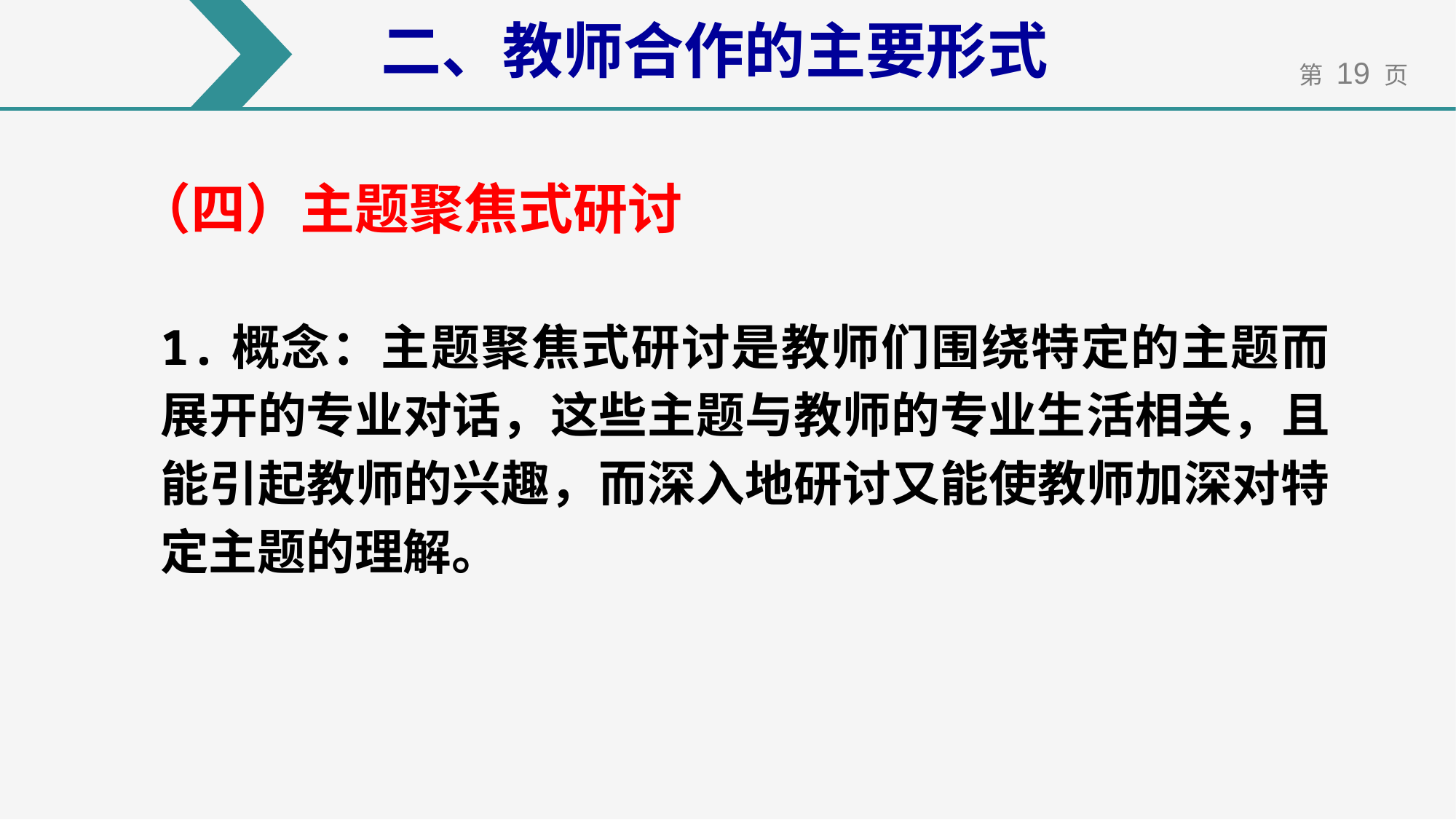

二、教师合作的主要形式
（四）主题聚焦式研讨
1.概念：主题聚焦式研讨是教师们围绕特定的主题而展开的专业对话，这些主题与教师的专业生活相关，且能引起教师的兴趣，而深入地研讨又能使教师加深对特定主题的理解。